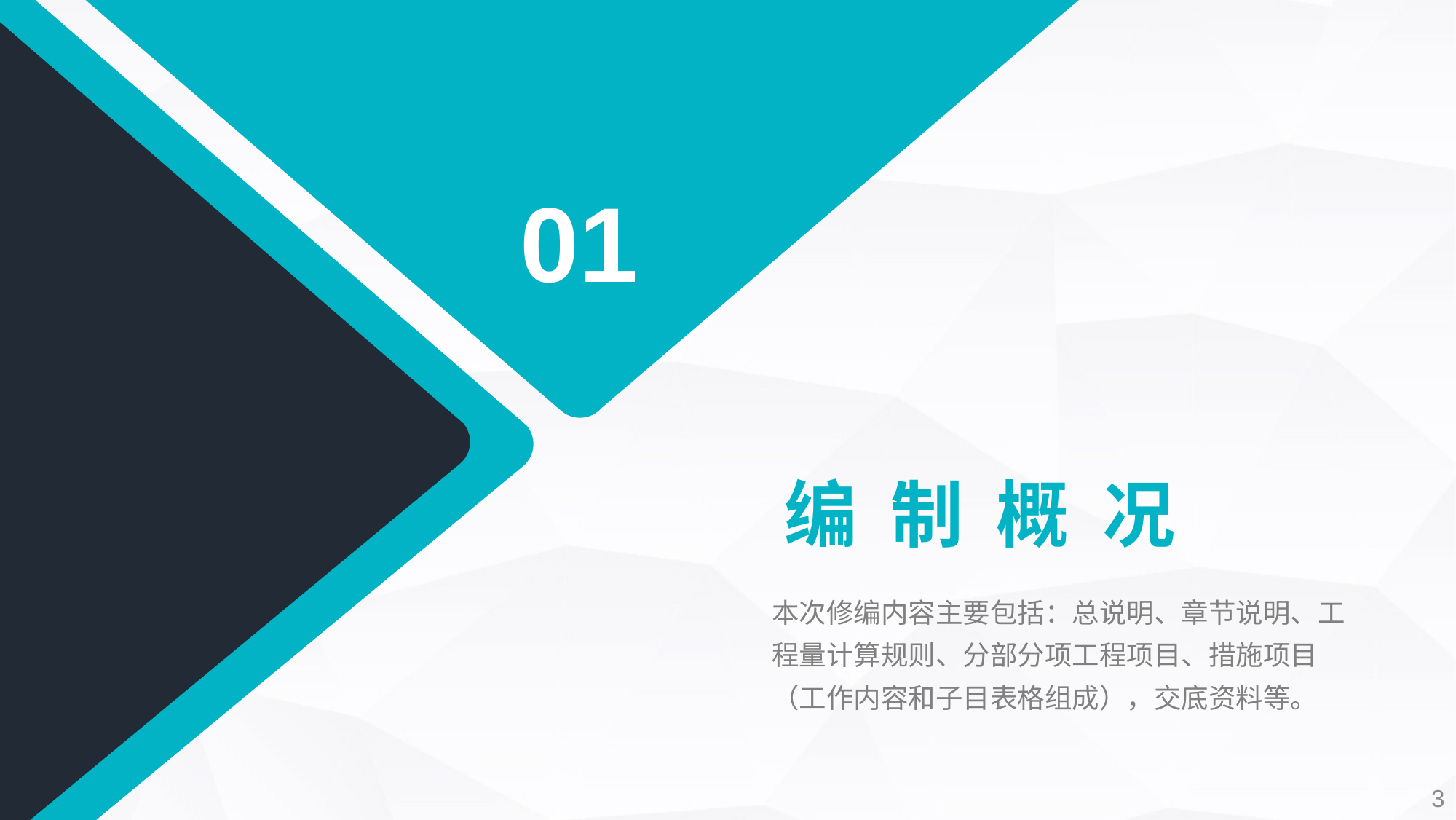

01
编  制  概  况
本次修编内容主要包括：总说明、章节说明、工程量计算规则、分部分项工程项目、措施项目（工作内容和子目表格组成），交底资料等。
3